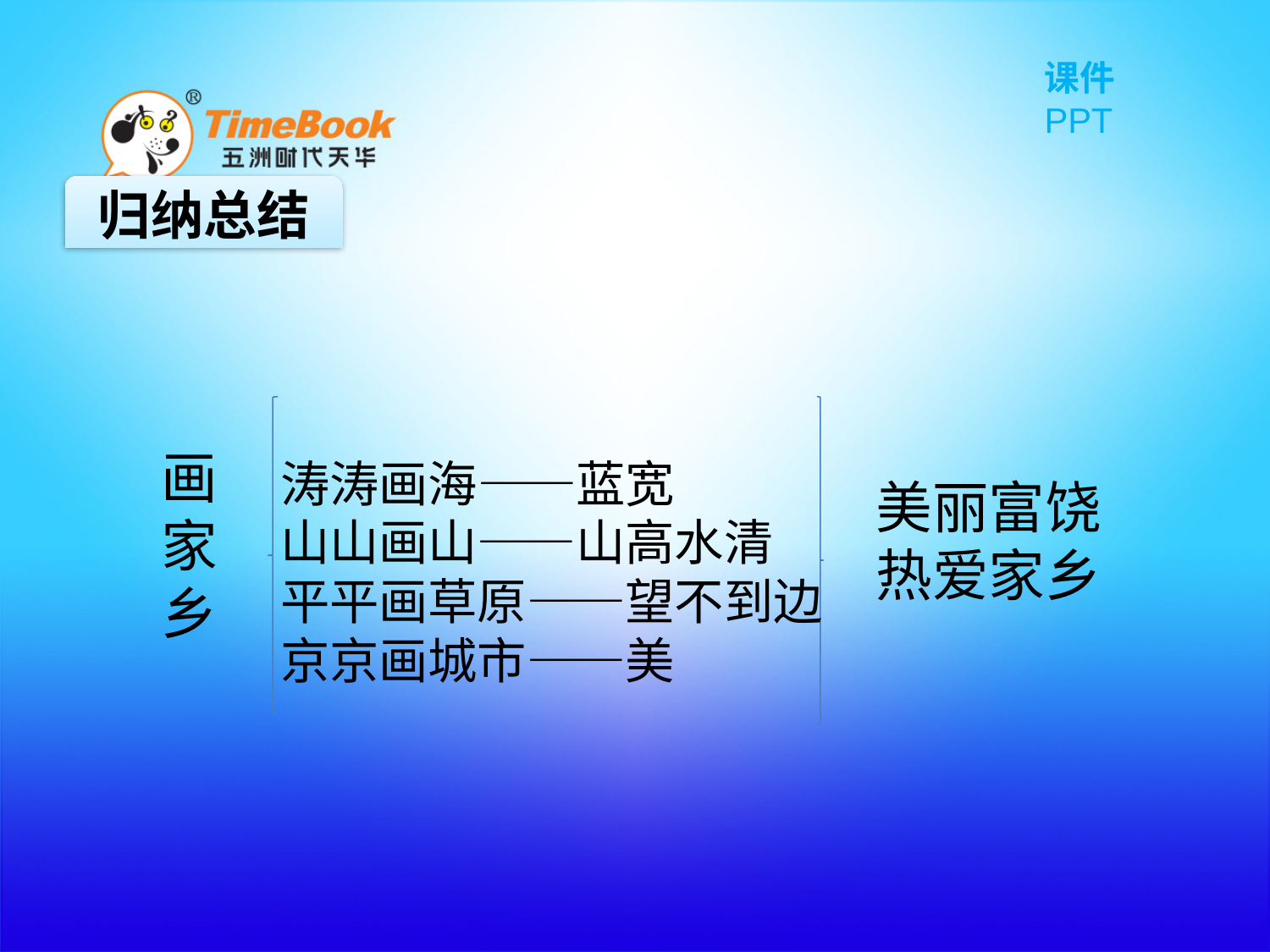

归纳总结

画家乡
涛涛画海——蓝宽
山山画山——山高水清
平平画草原——望不到边
京京画城市——美
美丽富饶
热爱家乡